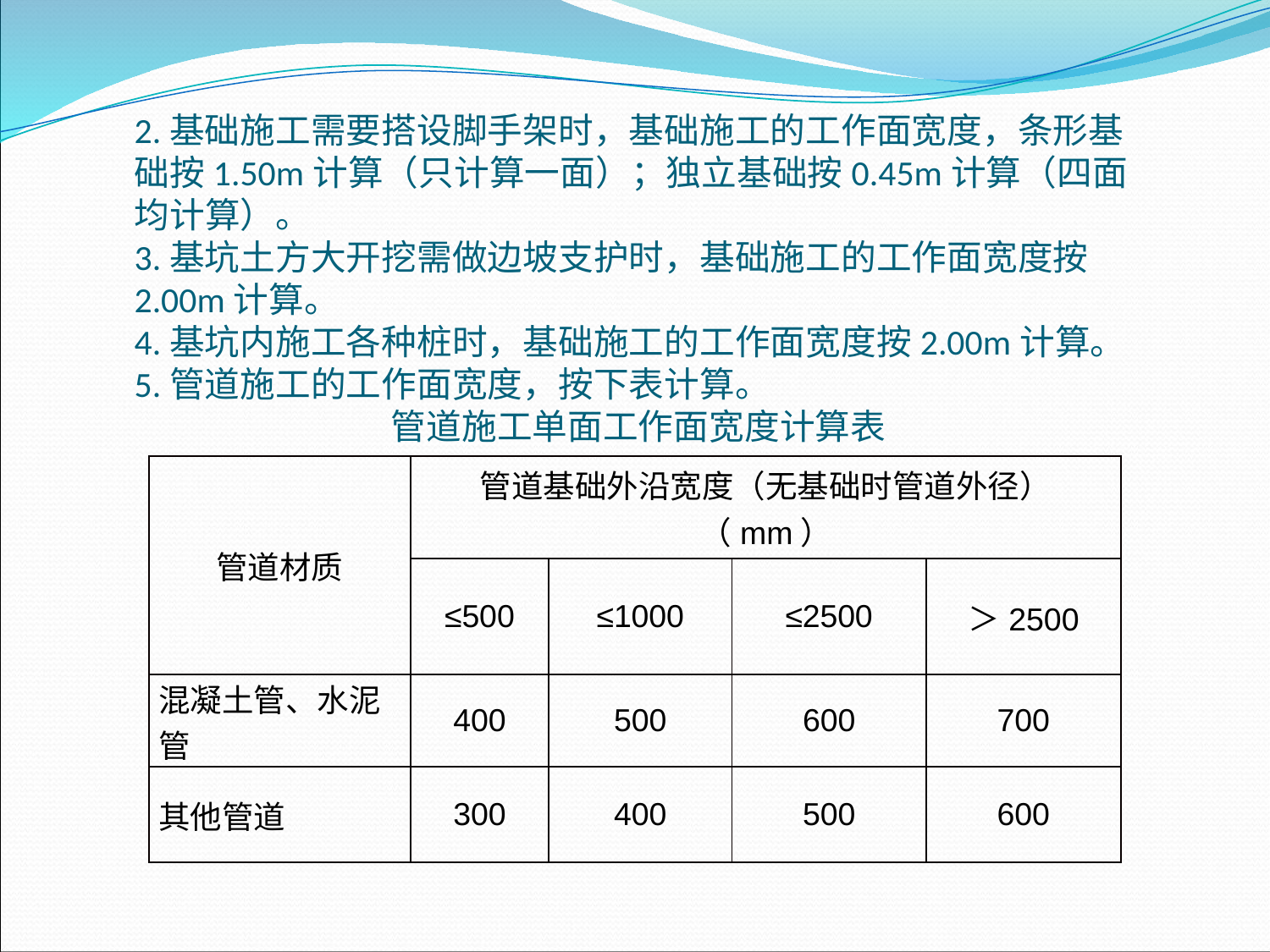

2.基础施工需要搭设脚手架时，基础施工的工作面宽度，条形基础按1.50m计算（只计算一面）；独立基础按0.45m计算（四面均计算）。3.基坑土方大开挖需做边坡支护时，基础施工的工作面宽度按2.00m计算。4.基坑内施工各种桩时，基础施工的工作面宽度按2.00m计算。5.管道施工的工作面宽度，按下表计算。                           管道施工单面工作面宽度计算表
| 管道材质 | 管道基础外沿宽度（无基础时管道外径）（mm） |  |  |  |
| --- | --- | --- | --- | --- |
|  | ≤500 | ≤1000 | ≤2500 | ＞2500 |
| 混凝土管、水泥管 | 400 | 500 | 600 | 700 |
| 其他管道 | 300 | 400 | 500 | 600 |
30